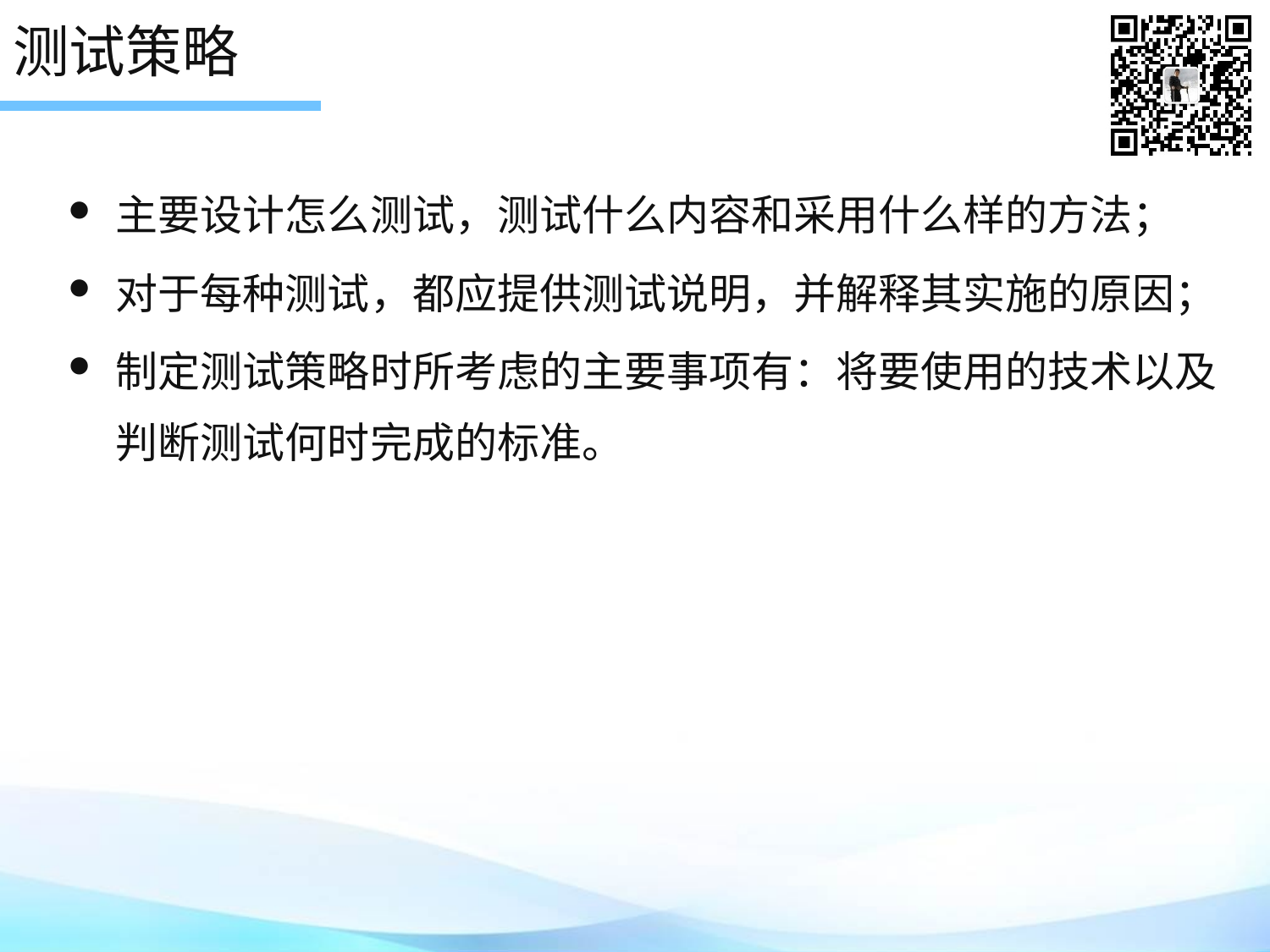

# 测试策略
主要设计怎么测试，测试什么内容和采用什么样的方法；
对于每种测试，都应提供测试说明，并解释其实施的原因；
制定测试策略时所考虑的主要事项有：将要使用的技术以及判断测试何时完成的标准。